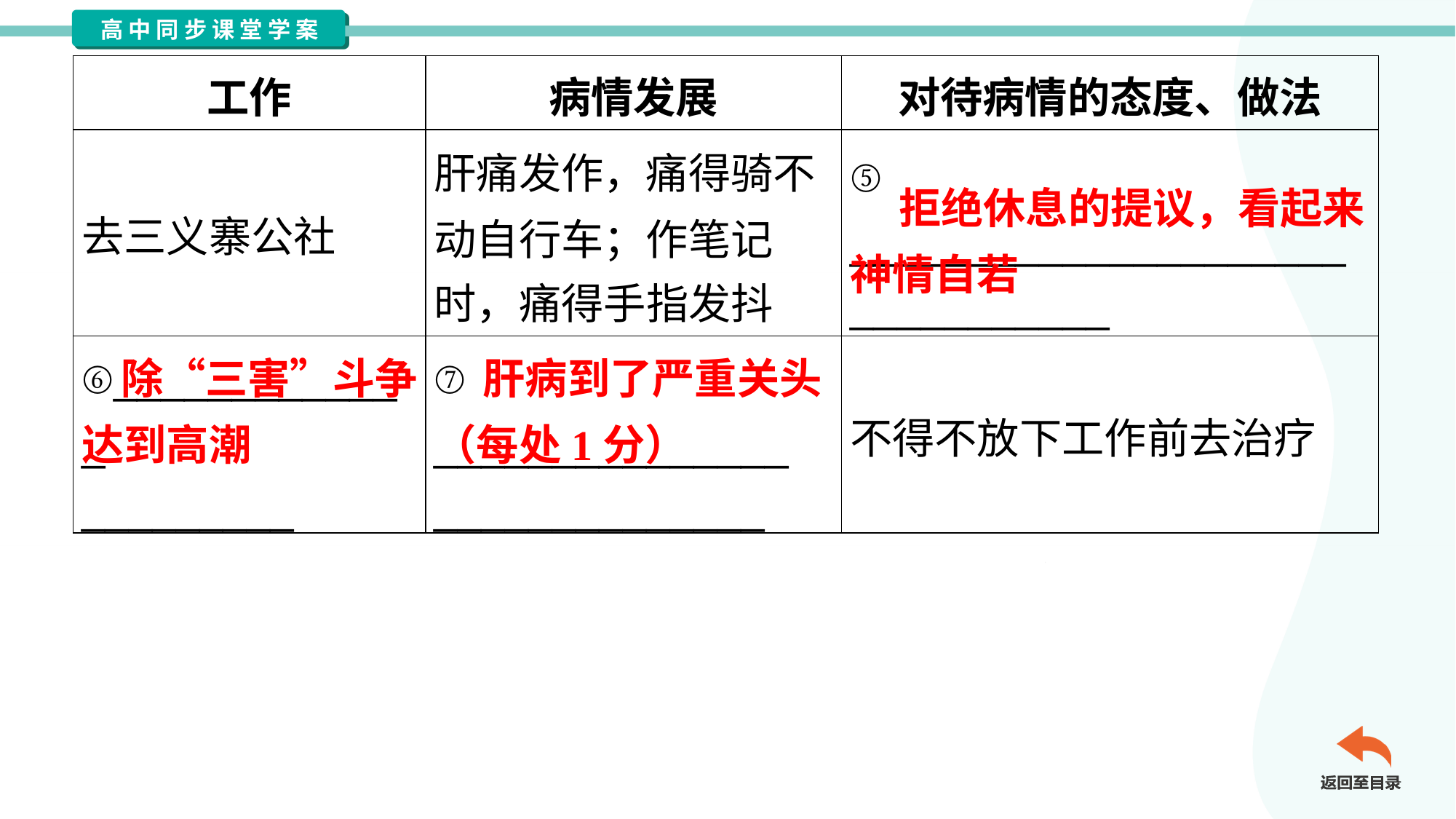

| 工作 | 病情发展 | 对待病情的态度、做法 |
| --- | --- | --- |
| 去三义寨公社 | 肝痛发作，痛得骑不 动自行车；作笔记 时，痛得手指发抖 | ⑤ \_\_\_\_\_\_\_\_\_\_\_\_\_\_\_\_\_\_\_\_\_ \_\_\_\_\_\_\_\_\_\_\_ |
| ⑥\_\_\_\_\_\_\_\_\_\_\_\_\_ \_\_\_\_\_\_\_\_\_ | ⑦ \_\_\_\_\_\_\_\_\_\_\_\_\_\_\_ \_\_\_\_\_\_\_\_\_\_\_\_\_\_ | 不得不放下工作前去治疗 |
    拒绝休息的提议，看起来神情自若
   除“三害”斗争达到高潮
    肝病到了严重关头（每处1分）